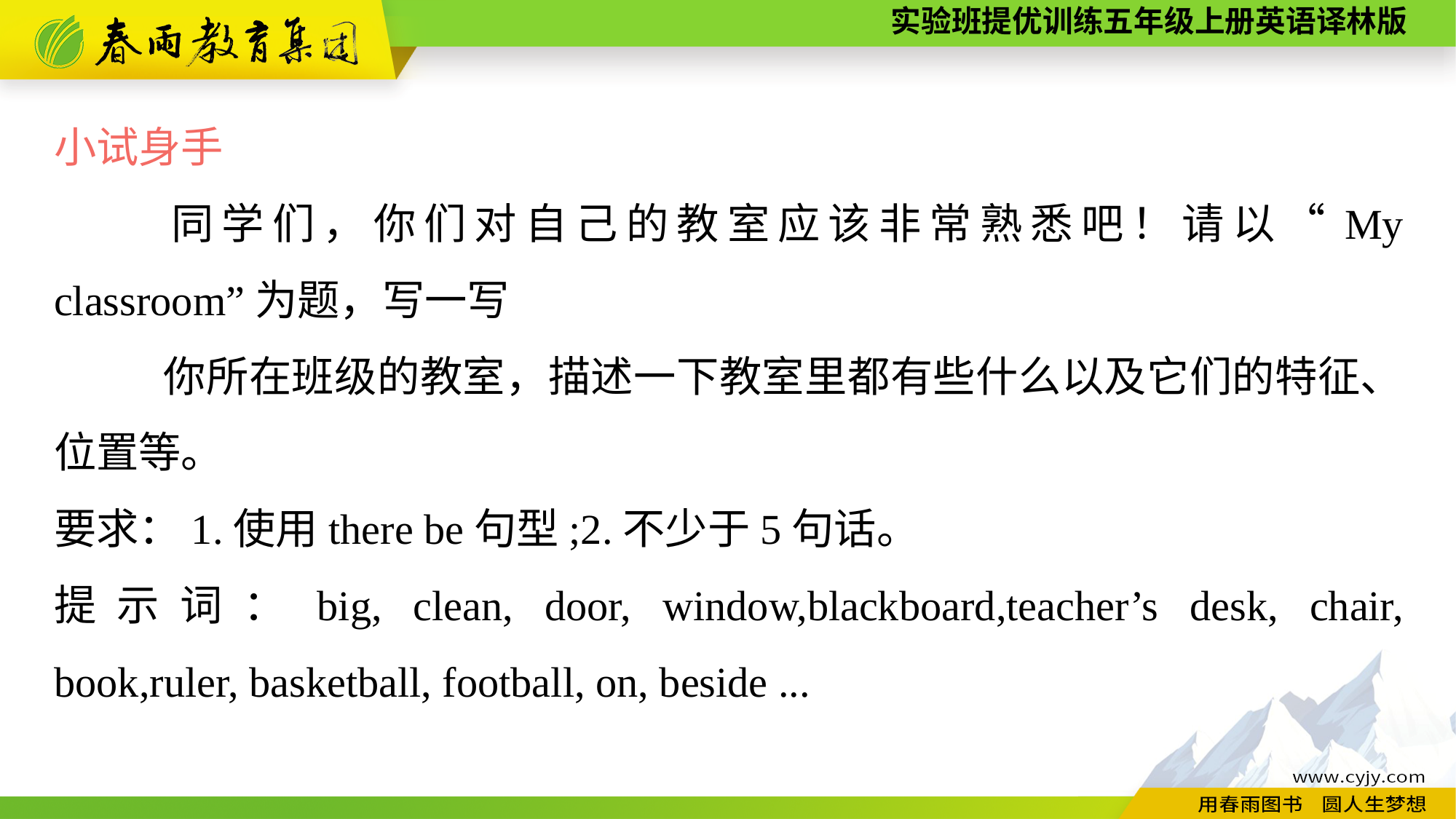

小试身手
	同学们，你们对自己的教室应该非常熟悉吧！请以“My classroom”为题，写一写
	你所在班级的教室，描述一下教室里都有些什么以及它们的特征、位置等。
要求：1.使用there be句型;2.不少于5句话。
提示词：big, clean, door, window,blackboard,teacher’s desk, chair, book,ruler, basketball, football, on, beside ...